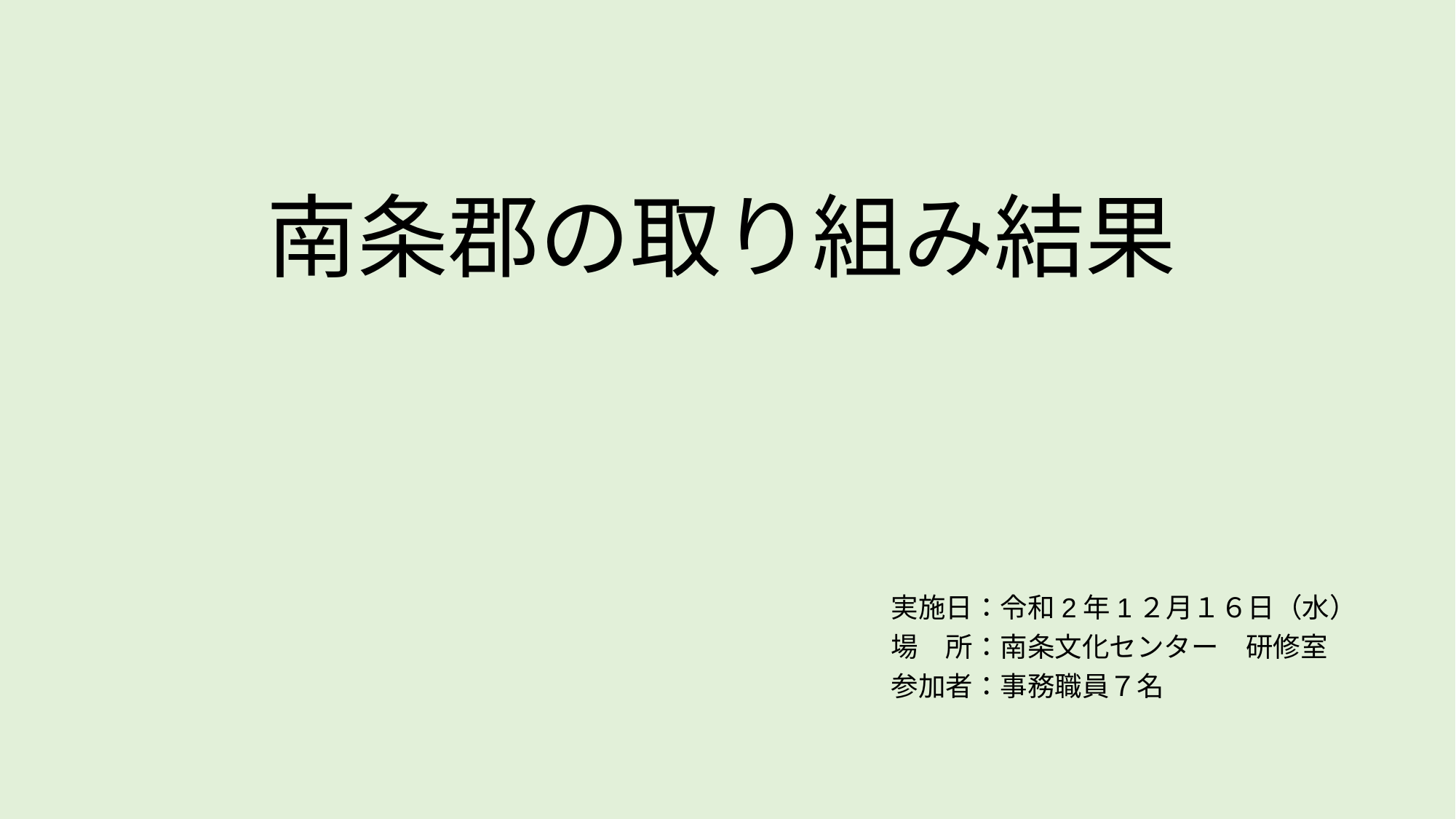

南条郡の取り組み結果
実施日：令和2年1２月１６日（水）
場　所：南条文化センター　研修室
参加者：事務職員７名